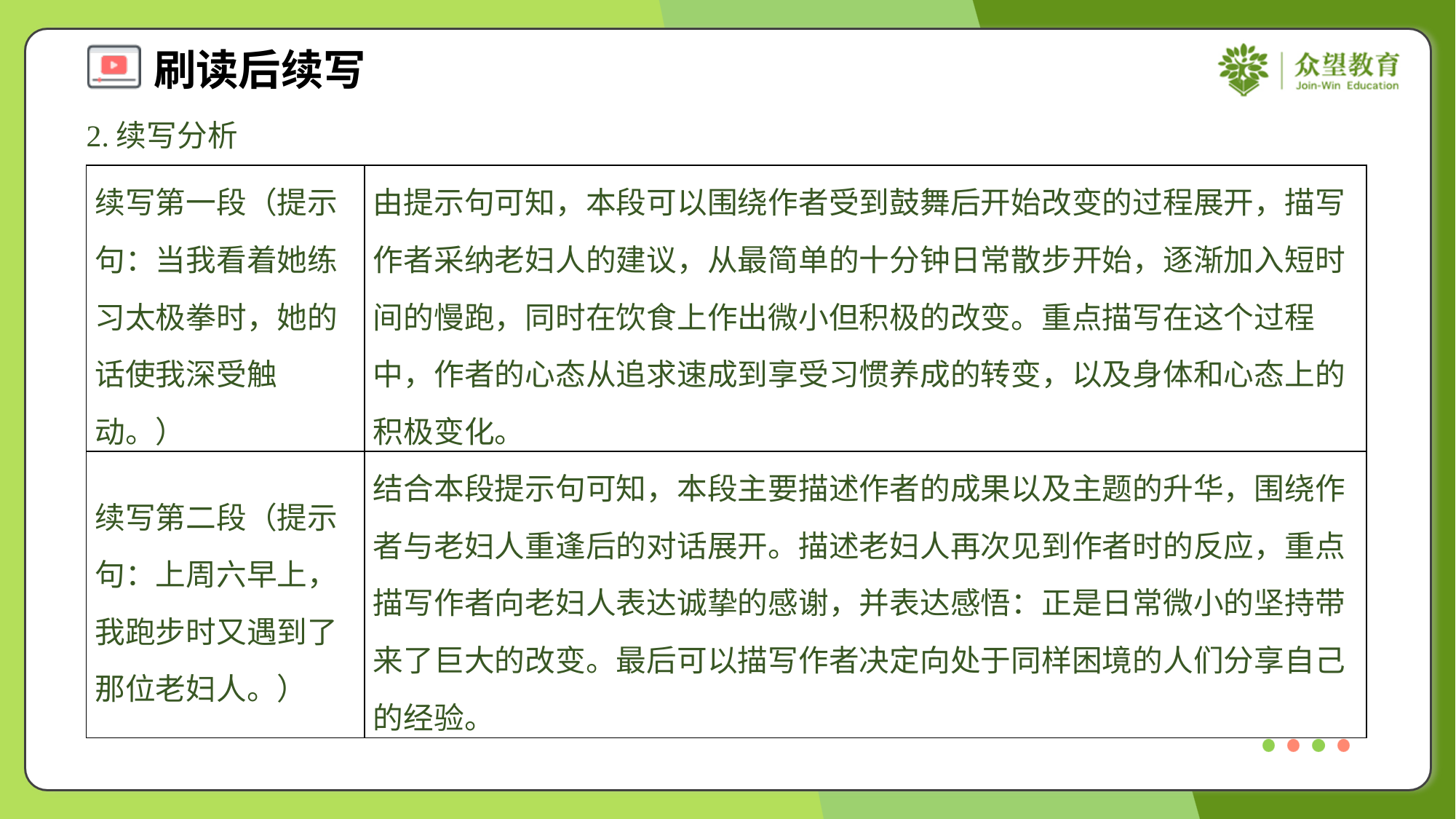

2.续写分析
| 续写第一段（提示句：当我看着她练习太极拳时，她的话使我深受触动。） | 由提示句可知，本段可以围绕作者受到鼓舞后开始改变的过程展开，描写作者采纳老妇人的建议，从最简单的十分钟日常散步开始，逐渐加入短时间的慢跑，同时在饮食上作出微小但积极的改变。重点描写在这个过程中，作者的心态从追求速成到享受习惯养成的转变，以及身体和心态上的积极变化。 |
| --- | --- |
| 续写第二段（提示句：上周六早上，我跑步时又遇到了那位老妇人。） | 结合本段提示句可知，本段主要描述作者的成果以及主题的升华，围绕作者与老妇人重逢后的对话展开。描述老妇人再次见到作者时的反应，重点描写作者向老妇人表达诚挚的感谢，并表达感悟：正是日常微小的坚持带来了巨大的改变。最后可以描写作者决定向处于同样困境的人们分享自己的经验。 |